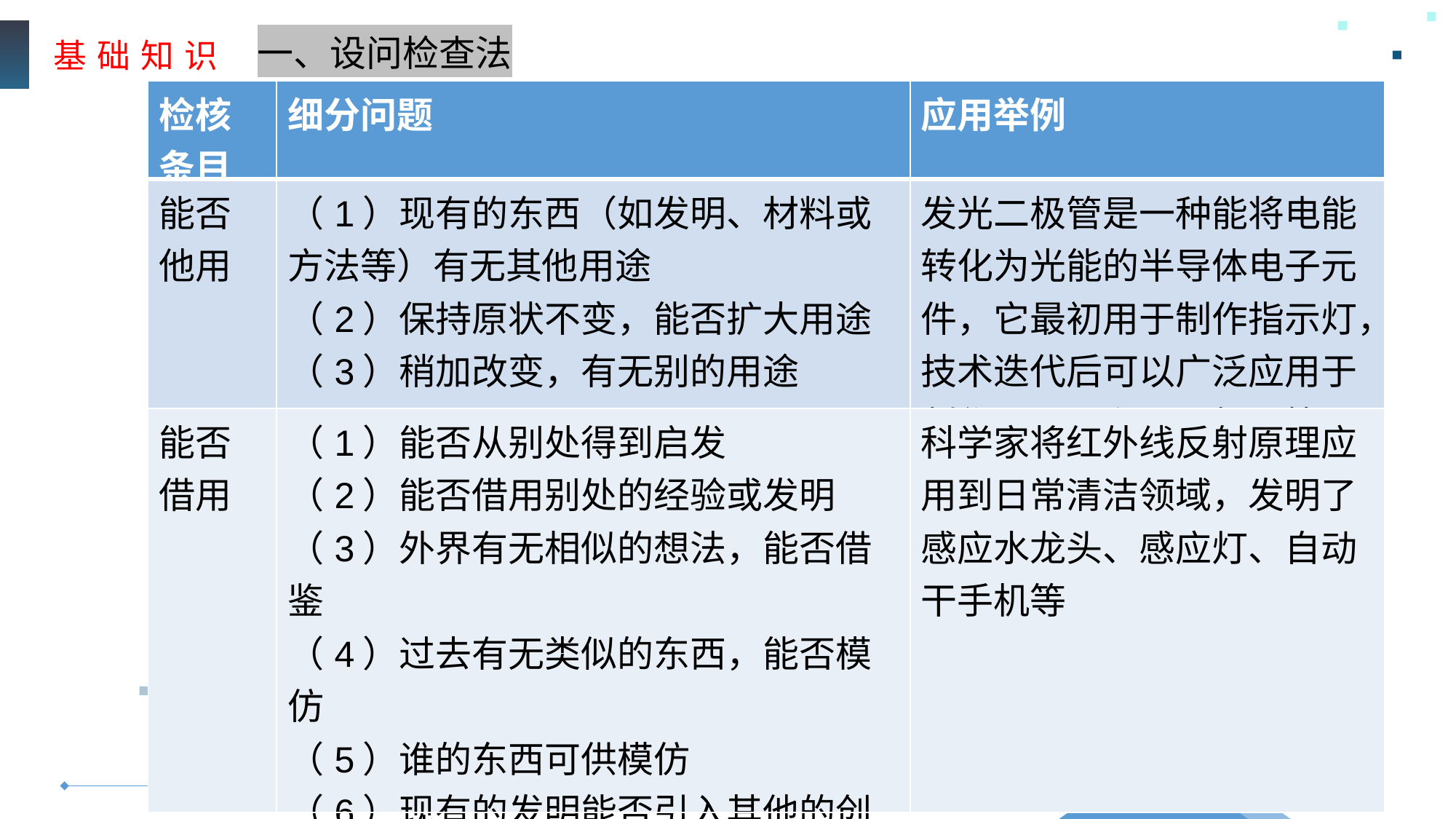

基 础 知 识

一、设问检查法
| 检核条目 | 细分问题 | 应用举例 |
| --- | --- | --- |
| 能否他用 | （1）现有的东西（如发明、材料或方法等）有无其他用途 （2）保持原状不变，能否扩大用途 （3）稍加改变，有无别的用途 | 发光二极管是一种能将电能转化为光能的半导体电子元件，它最初用于制作指示灯，技术迭代后可以广泛应用于制作显示屏和照明灯具等 |
| 能否借用 | （1）能否从别处得到启发 （2）能否借用别处的经验或发明 （3）外界有无相似的想法，能否借鉴 （4）过去有无类似的东西，能否模仿 （5）谁的东西可供模仿 （6）现有的发明能否引入其他的创造性设想之中 | 科学家将红外线反射原理应用到日常清洁领域，发明了感应水龙头、感应灯、自动干手机等 |